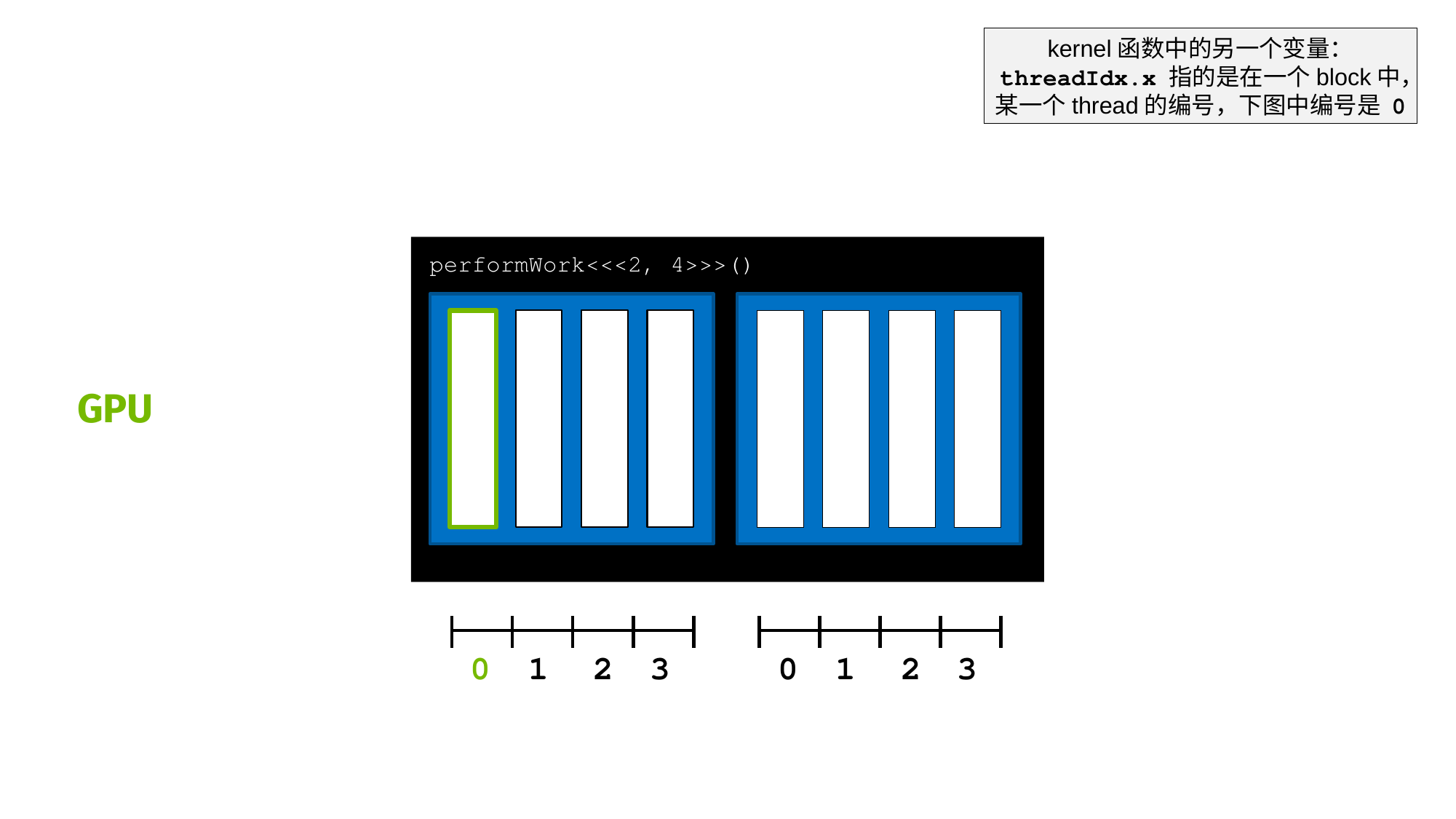

kernel函数中的另一个变量： threadIdx.x 指的是在一个block中，某一个thread的编号，下图中编号是 0

performWork<<<2, 4>>>()

GPU
0
1
2
3
0
1
2
3